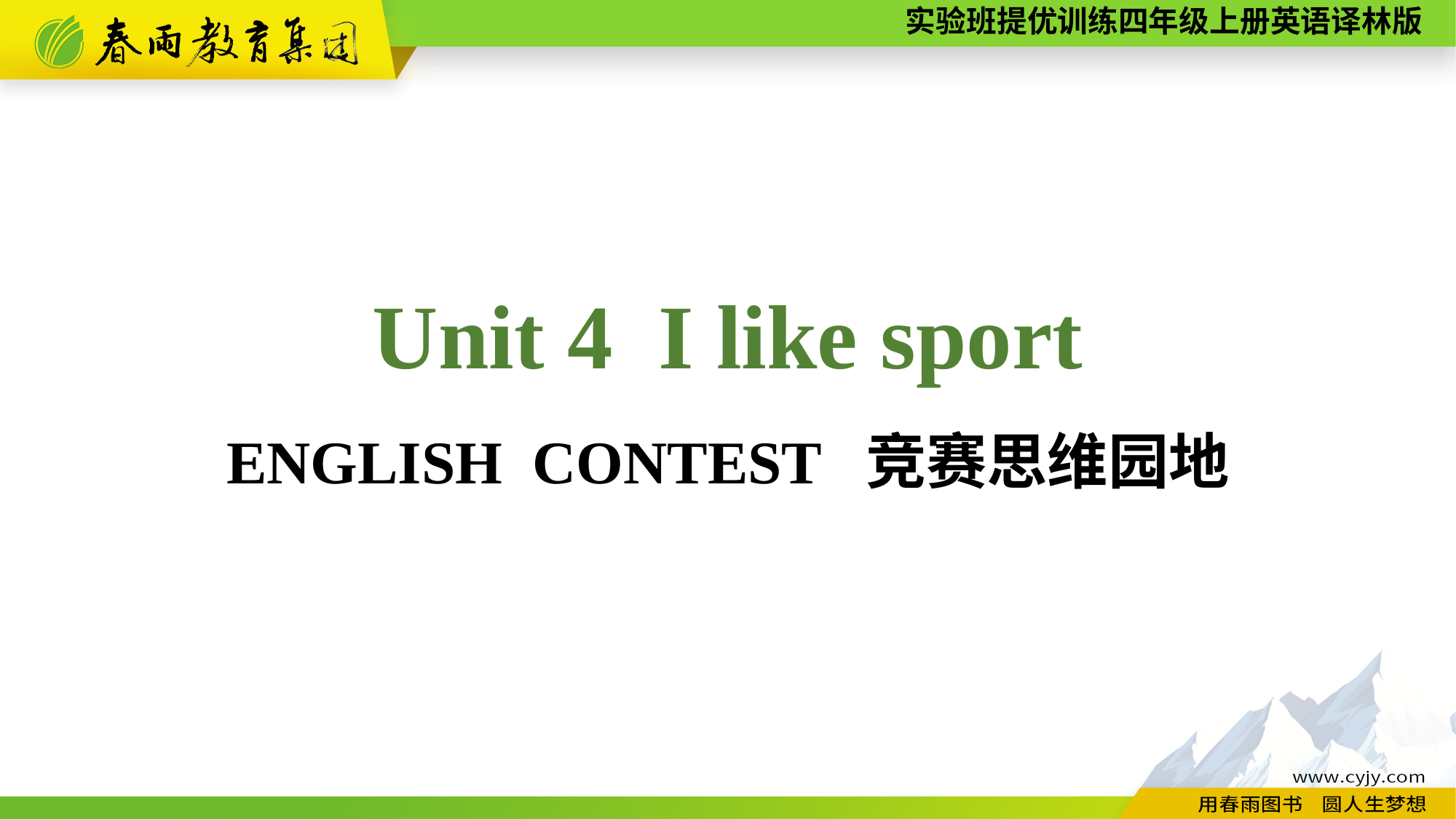

Unit 4  I like sport
ENGLISH  CONTEST  竞赛思维园地